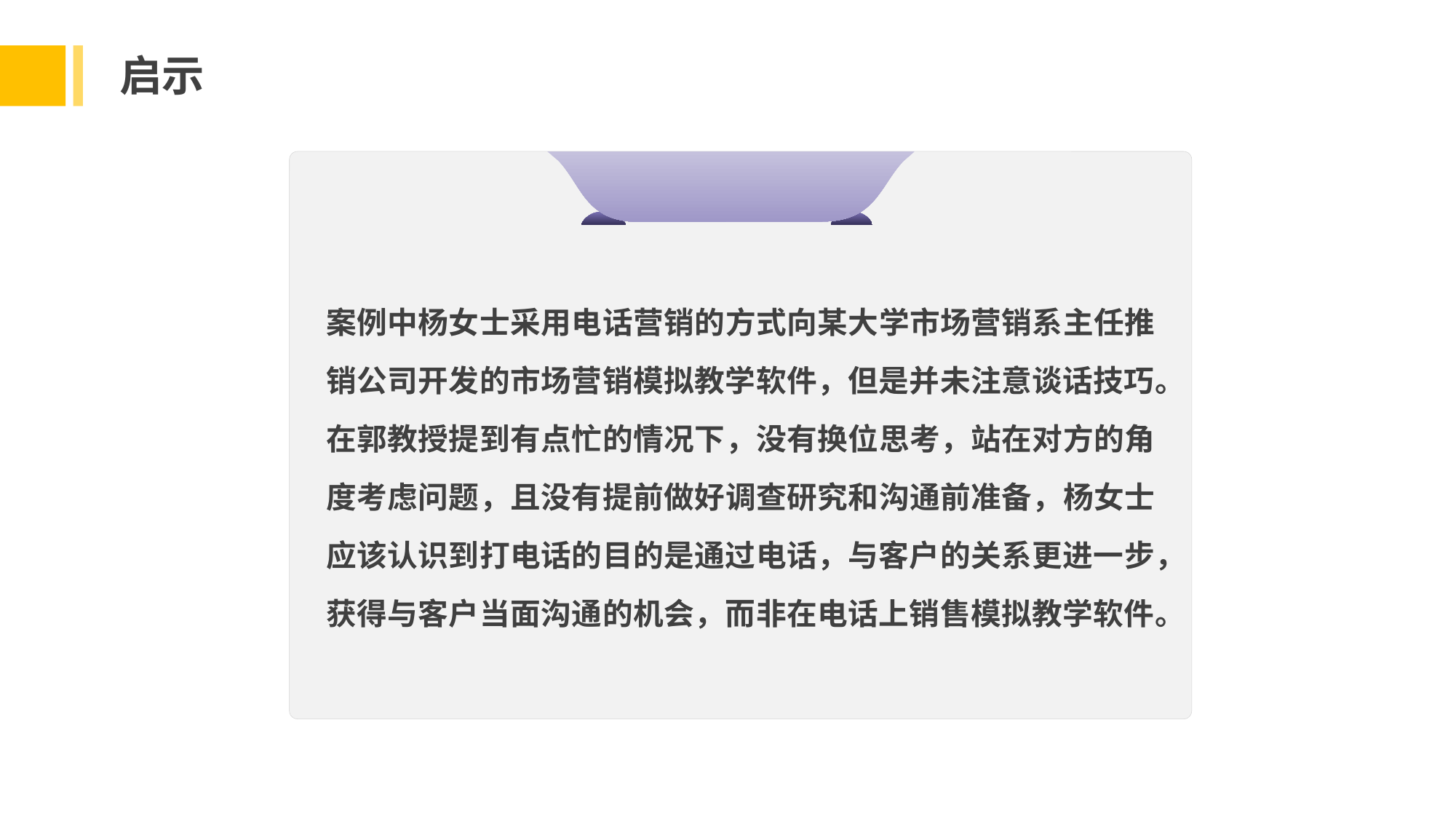

启示

案例中杨女士采用电话营销的方式向某大学市场营销系主任推销公司开发的市场营销模拟教学软件，但是并未注意谈话技巧。在郭教授提到有点忙的情况下，没有换位思考，站在对方的角度考虑问题，且没有提前做好调查研究和沟通前准备，杨女士应该认识到打电话的目的是通过电话，与客户的关系更进一步，获得与客户当面沟通的机会，而非在电话上销售模拟教学软件。